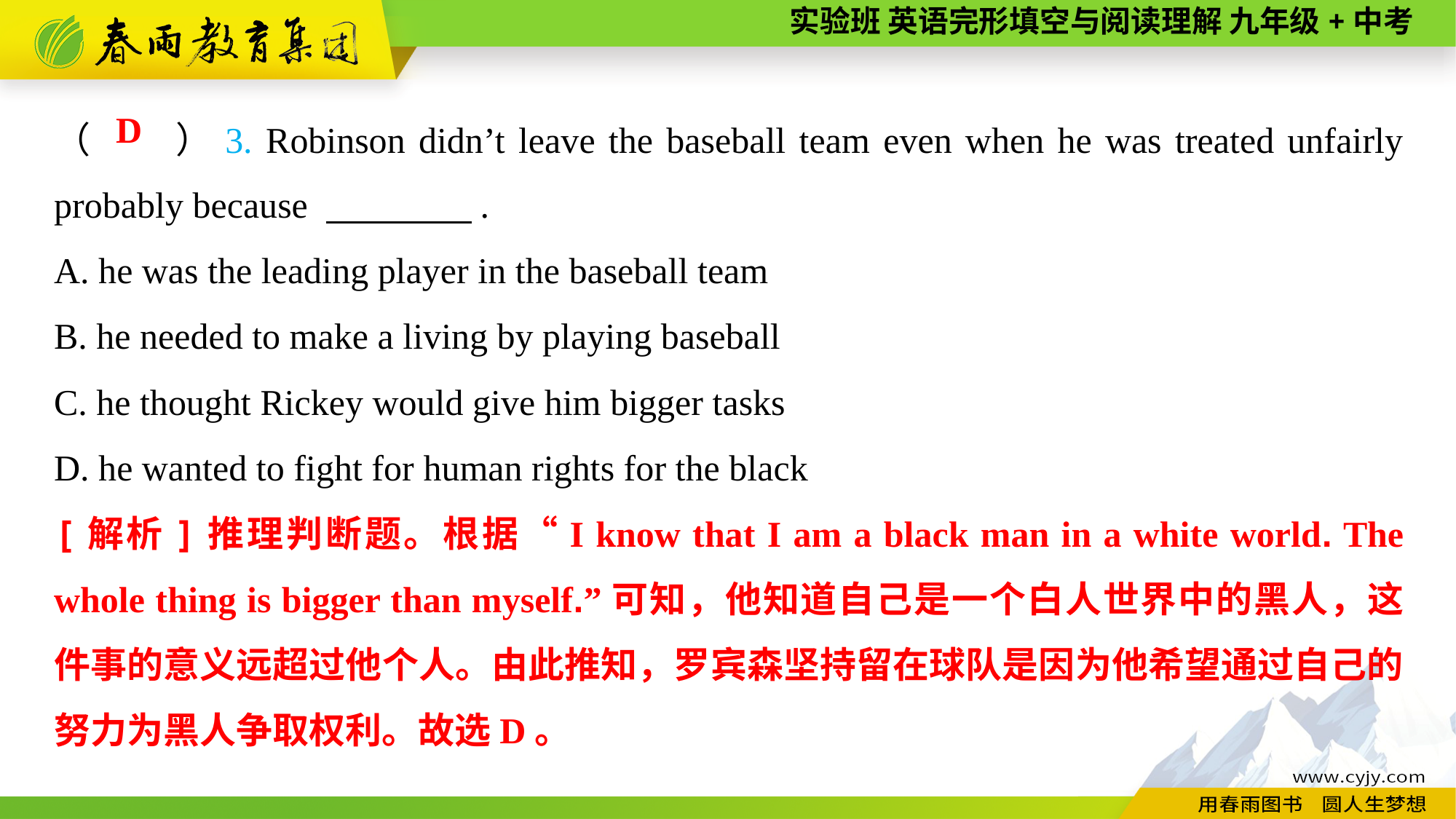

（　　）3. Robinson didn’t leave the baseball team even when he was treated unfairly probably because 　　　　.
A. he was the leading player in the baseball team
B. he needed to make a living by playing baseball
C. he thought Rickey would give him bigger tasks
D. he wanted to fight for human rights for the black
D
[解析]推理判断题。根据“I know that I am a black man in a white world. The whole thing is bigger than myself.”可知，他知道自己是一个白人世界中的黑人，这件事的意义远超过他个人。由此推知，罗宾森坚持留在球队是因为他希望通过自己的努力为黑人争取权利。故选D。